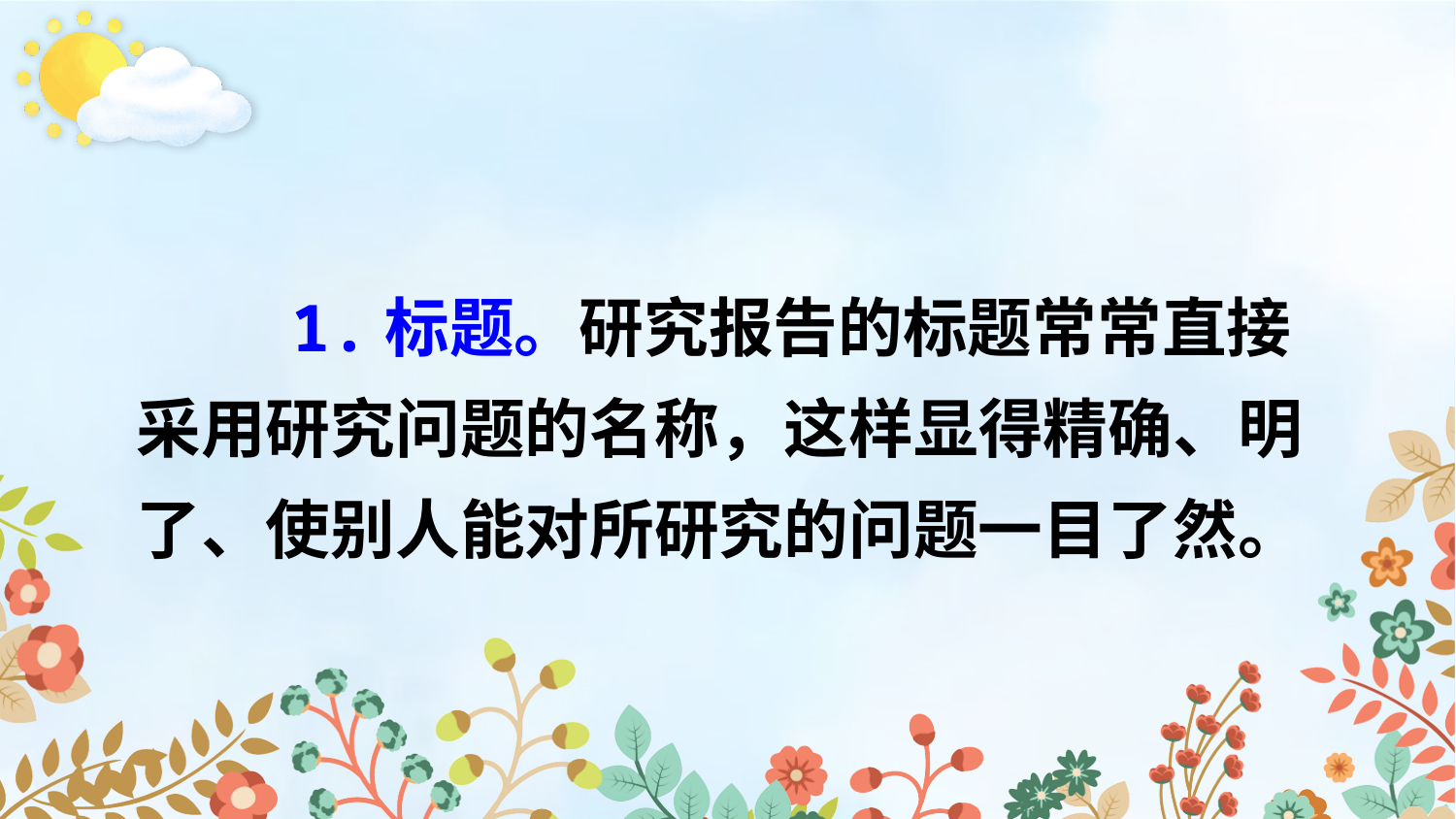

1.标题。研究报告的标题常常直接采用研究问题的名称，这样显得精确、明了、使别人能对所研究的问题一目了然。